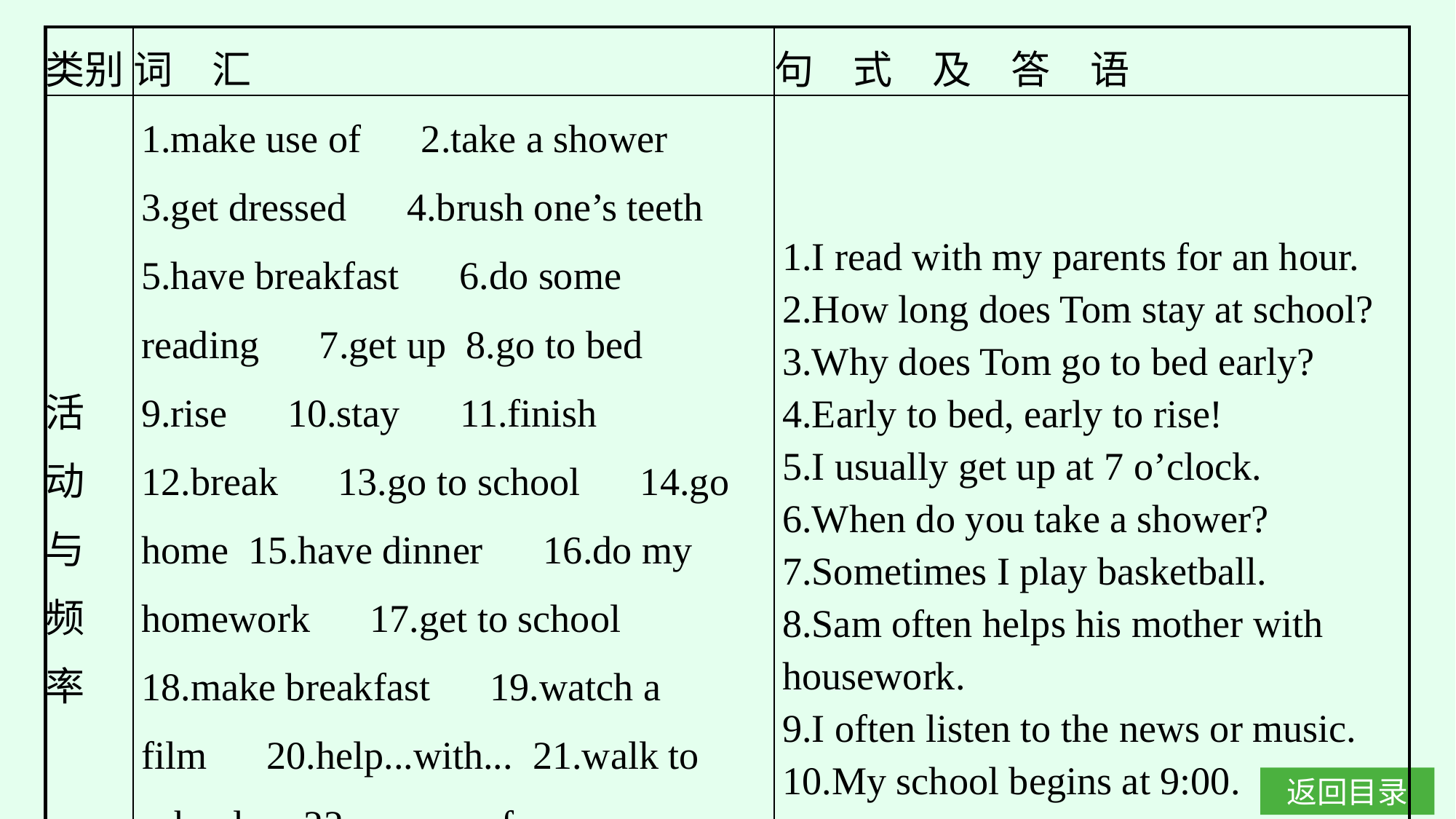

| 类别 | 词　汇 | 句　式　及　答　语 |
| --- | --- | --- |
| 活 动 与 频 率 | 1.make use of　2.take a shower　3.get dressed　4.brush one’s teeth　5.have breakfast　6.do some reading　7.get up 8.go to bed　9.rise　10.stay　11.finish 12.break　13.go to school　14.go home 15.have dinner　16.do my homework　17.get to school　18.make breakfast　19.watch a film　20.help...with... 21.walk to school　22.prepare...for...　23.usually　24.always　25.often 26.sometimes　27.begin | 1.I read with my parents for an hour. 2.How long does Tom stay at school? 3.Why does Tom go to bed early? 4.Early to bed, early to rise! 5.I usually get up at 7 o’clock. 6.When do you take a shower? 7.Sometimes I play basketball. 8.Sam often helps his mother with housework. 9.I often listen to the news or music. 10.My school begins at 9:00. 11.I usually get home around 4:00. |